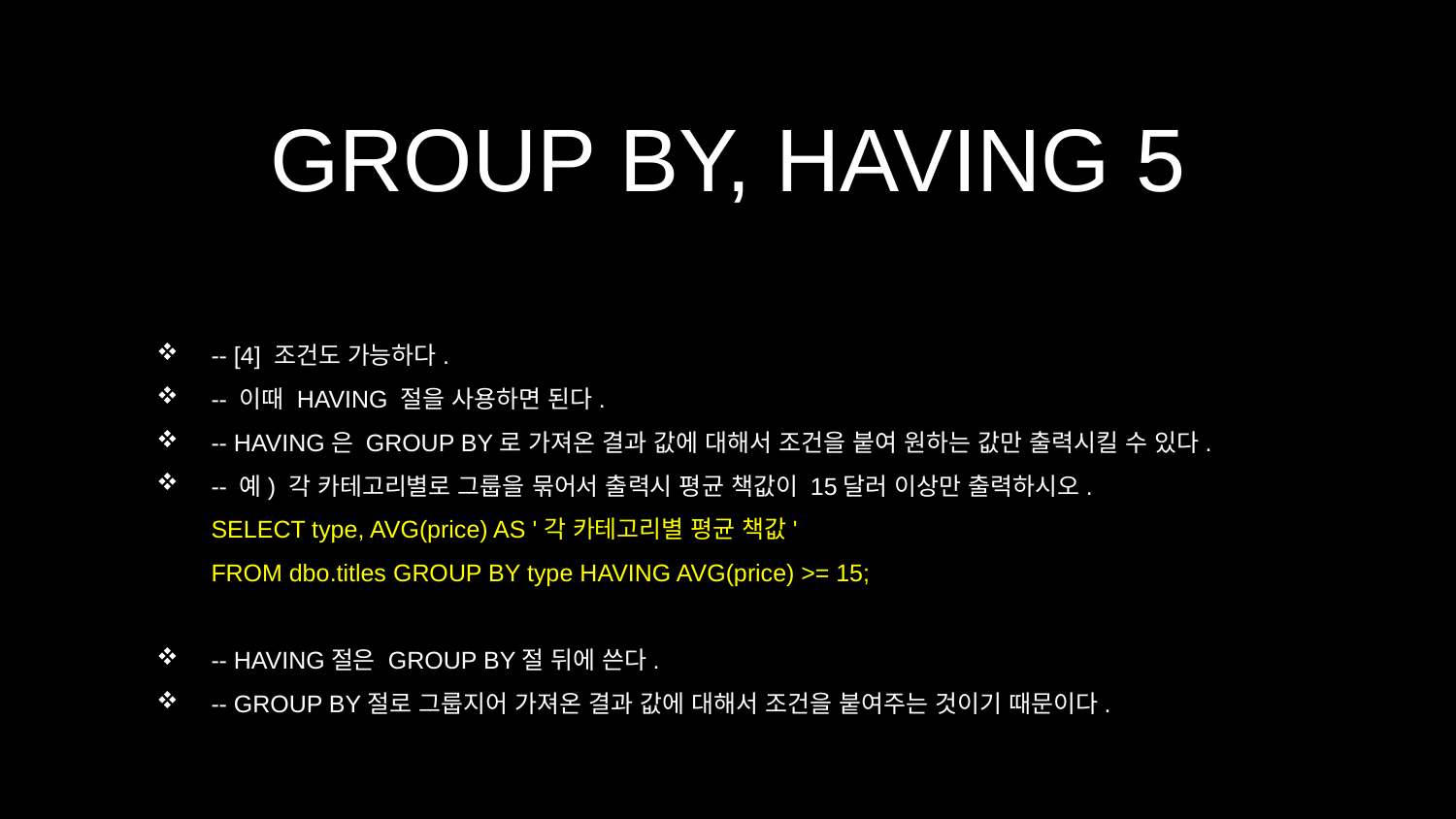

# GROUP BY, HAVING 5
-- [4] 조건도 가능하다.
-- 이때 HAVING 절을 사용하면 된다.
-- HAVING은 GROUP BY로 가져온 결과 값에 대해서 조건을 붙여 원하는 값만 출력시킬 수 있다.
-- 예) 각 카테고리별로 그룹을 묶어서 출력시 평균 책값이 15달러 이상만 출력하시오.
SELECT type, AVG(price) AS '각 카테고리별 평균 책값'
FROM dbo.titles GROUP BY type HAVING AVG(price) >= 15;

-- HAVING절은 GROUP BY절 뒤에 쓴다.
-- GROUP BY절로 그룹지어 가져온 결과 값에 대해서 조건을 붙여주는 것이기 때문이다.